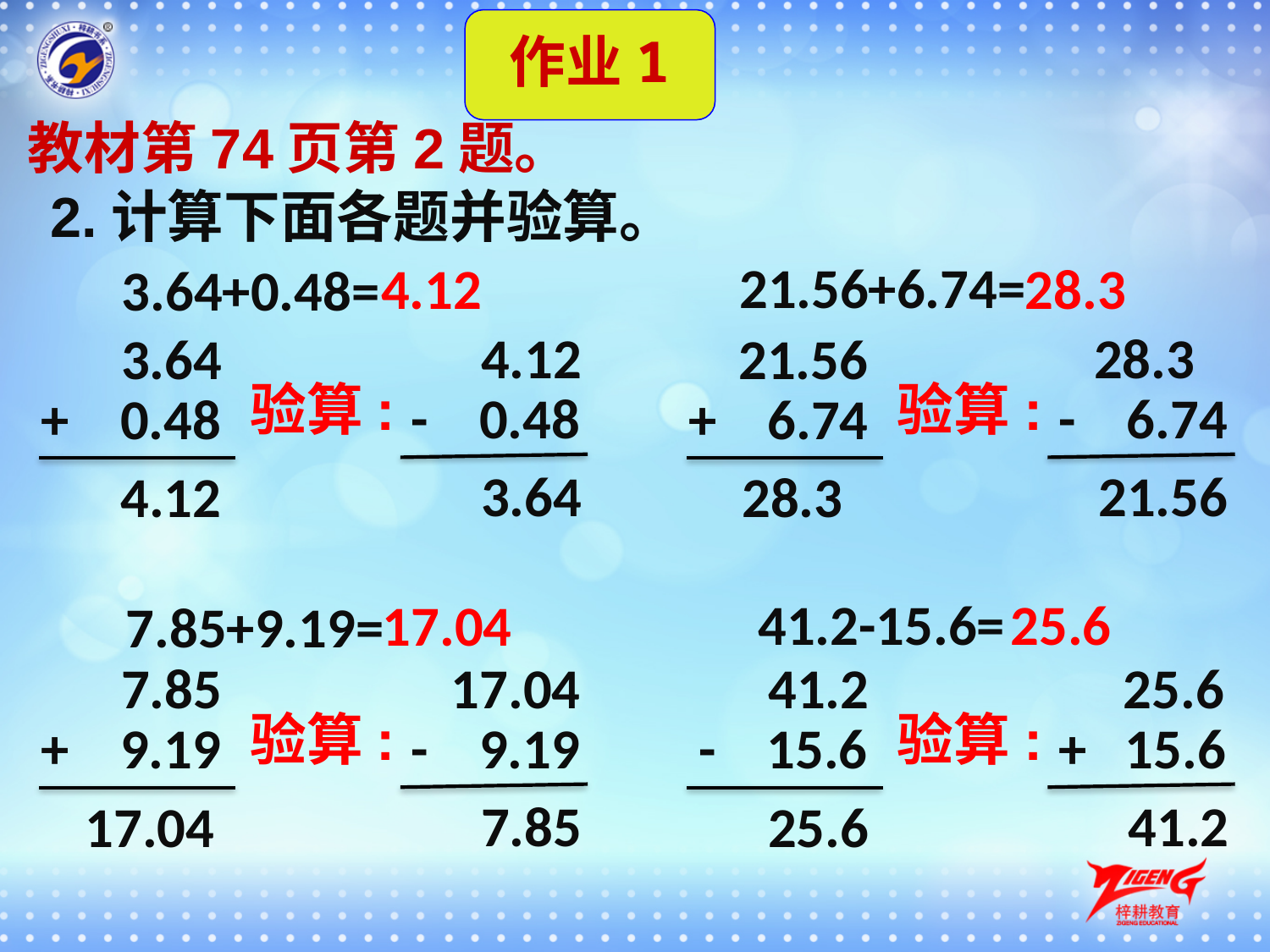

作业1
教材第74页第2题。
2.计算下面各题并验算。
21.56+6.74=
4.12
28.3
3.64+0.48=
4.12
28.3
3.64
21.56
验算:
验算:
-    0.48
-    6.74
+    0.48
+    6.74
3.64
21.56
     4.12
     28.3
41.2-15.6=
25.6
17.04
7.85+9.19=
17.04
25.6

7.85
41.2
验算:
验算:
-    9.19
+   15.6
+    9.19
-    15.6
7.85
41.2
     17.04
     25.6